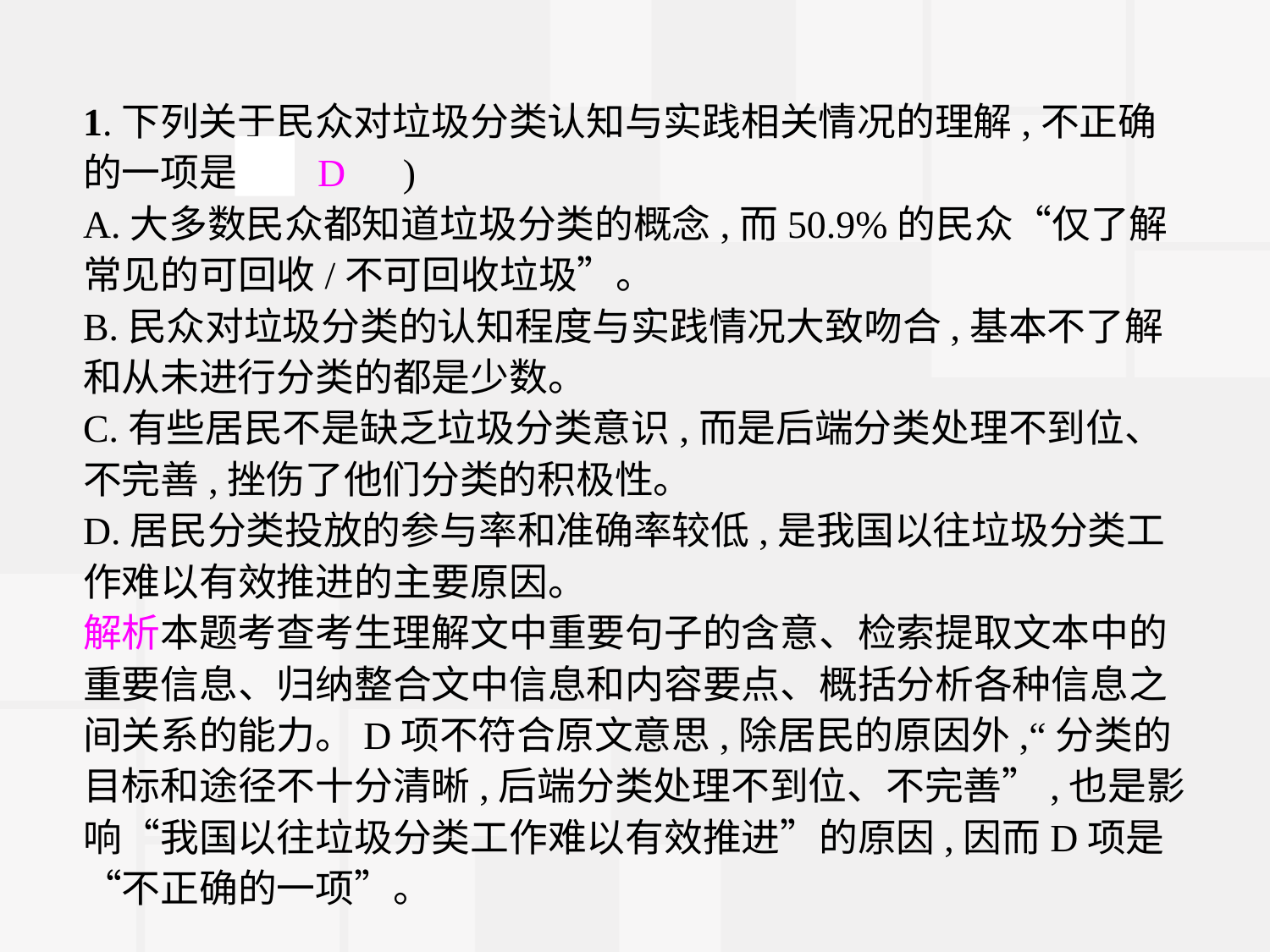

1.下列关于民众对垃圾分类认知与实践相关情况的理解,不正确的一项是(　D　)
A.大多数民众都知道垃圾分类的概念,而50.9%的民众“仅了解常见的可回收/不可回收垃圾”。
B.民众对垃圾分类的认知程度与实践情况大致吻合,基本不了解和从未进行分类的都是少数。
C.有些居民不是缺乏垃圾分类意识,而是后端分类处理不到位、不完善,挫伤了他们分类的积极性。
D.居民分类投放的参与率和准确率较低,是我国以往垃圾分类工作难以有效推进的主要原因。
解析本题考查考生理解文中重要句子的含意、检索提取文本中的重要信息、归纳整合文中信息和内容要点、概括分析各种信息之间关系的能力。D项不符合原文意思,除居民的原因外,“分类的目标和途径不十分清晰,后端分类处理不到位、不完善”,也是影响“我国以往垃圾分类工作难以有效推进”的原因,因而D项是“不正确的一项”。